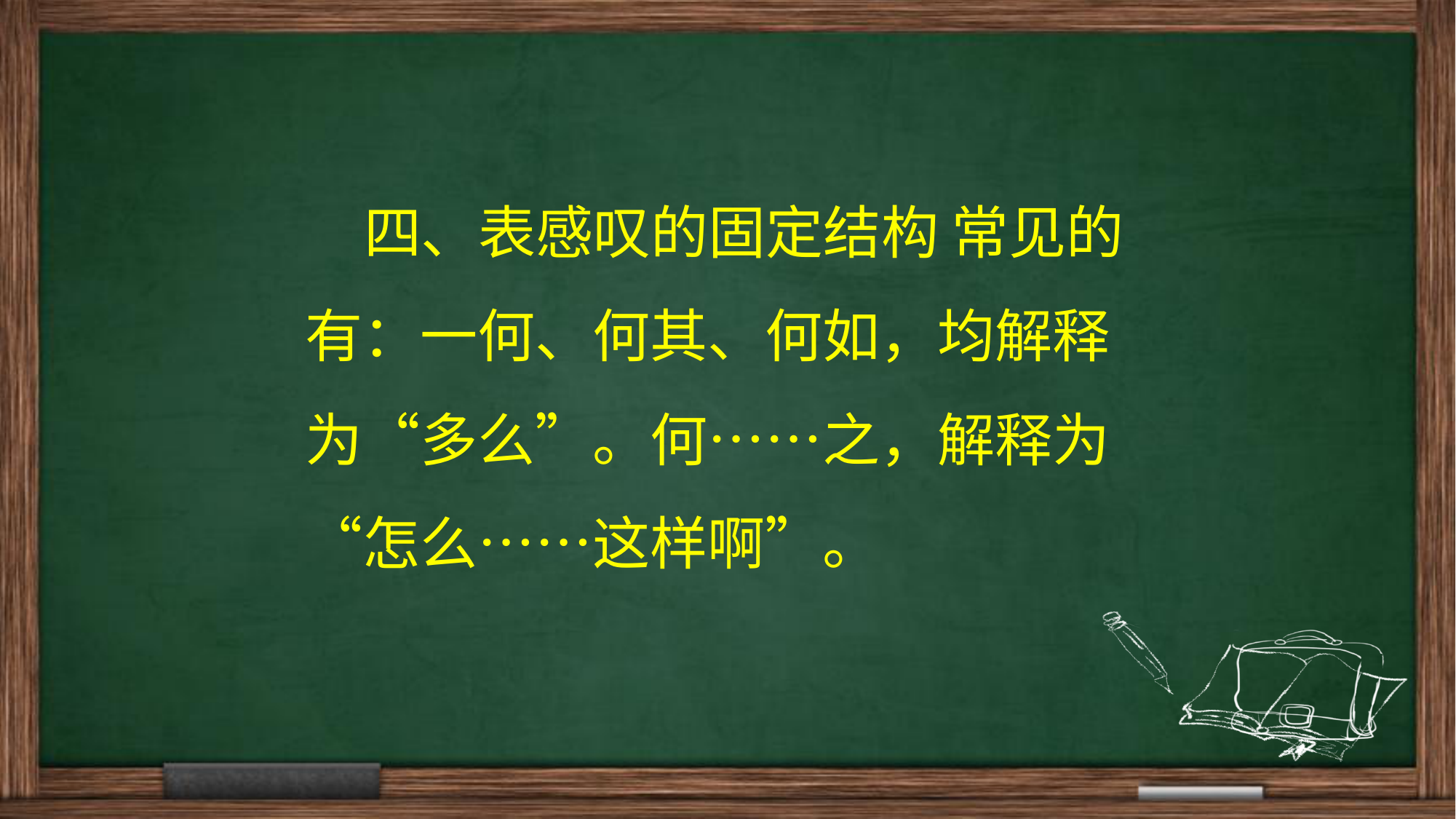

# 四、表感叹的固定结构 常见的有：一何、何其、何如，均解释为“多么”。何……之，解释为“怎么……这样啊”。